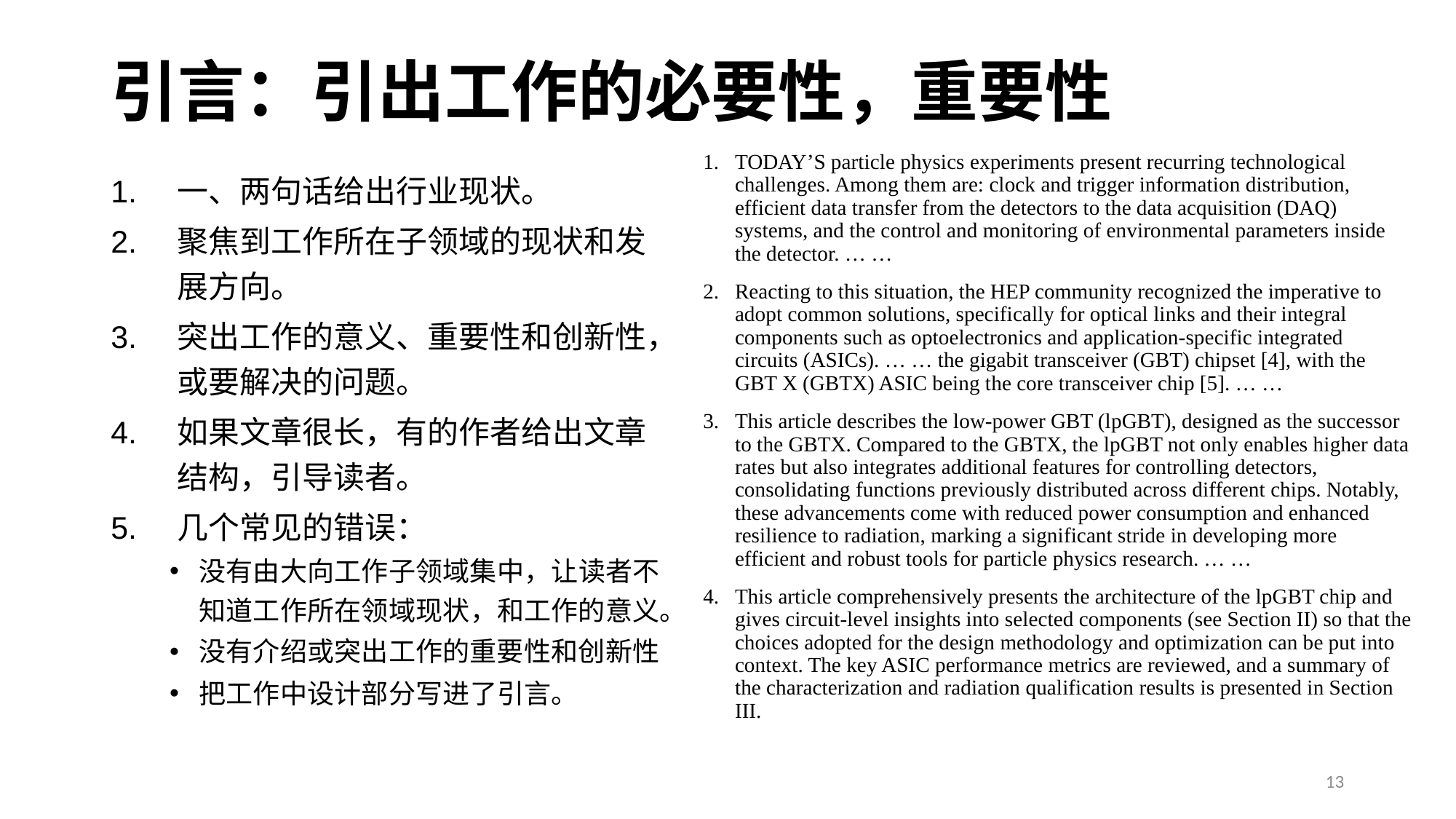

# 引言：引出工作的必要性，重要性
TODAY’S particle physics experiments present recurring technological challenges. Among them are: clock and trigger information distribution, efficient data transfer from the detectors to the data acquisition (DAQ) systems, and the control and monitoring of environmental parameters inside the detector. … …
Reacting to this situation, the HEP community recognized the imperative to adopt common solutions, specifically for optical links and their integral components such as optoelectronics and application-specific integrated circuits (ASICs). … … the gigabit transceiver (GBT) chipset [4], with the GBT X (GBTX) ASIC being the core transceiver chip [5]. … …
This article describes the low-power GBT (lpGBT), designed as the successor to the GBTX. Compared to the GBTX, the lpGBT not only enables higher data rates but also integrates additional features for controlling detectors, consolidating functions previously distributed across different chips. Notably, these advancements come with reduced power consumption and enhanced resilience to radiation, marking a significant stride in developing more efficient and robust tools for particle physics research. … …
This article comprehensively presents the architecture of the lpGBT chip and gives circuit-level insights into selected components (see Section II) so that the choices adopted for the design methodology and optimization can be put into context. The key ASIC performance metrics are reviewed, and a summary of the characterization and radiation qualification results is presented in Section III.
一、两句话给出行业现状。
聚焦到工作所在子领域的现状和发展方向。
突出工作的意义、重要性和创新性，或要解决的问题。
如果文章很长，有的作者给出文章结构，引导读者。
几个常见的错误：
没有由大向工作子领域集中，让读者不知道工作所在领域现状，和工作的意义。
没有介绍或突出工作的重要性和创新性
把工作中设计部分写进了引言。
13